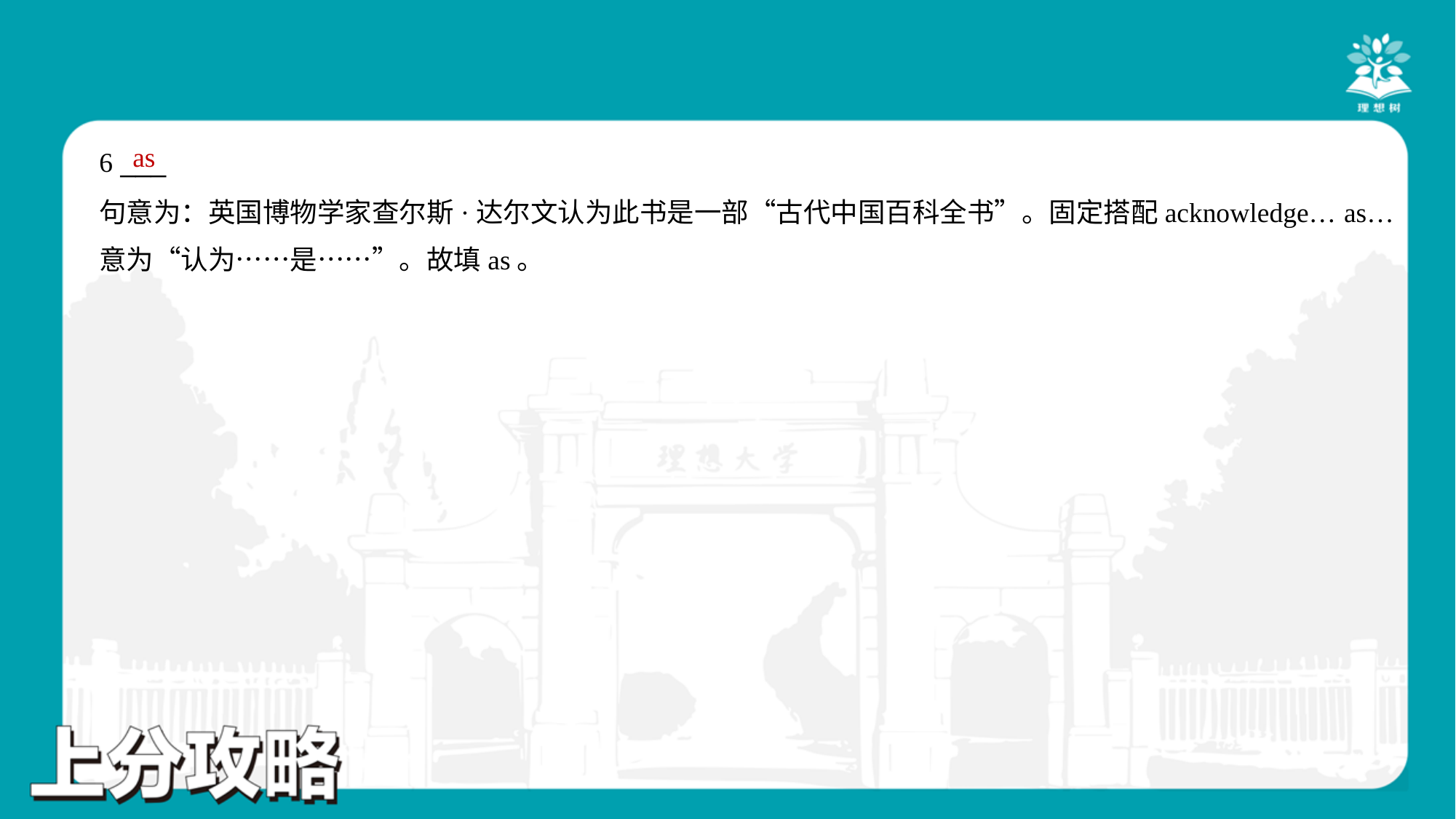

as
6 ___
句意为：英国博物学家查尔斯·达尔文认为此书是一部“古代中国百科全书”。固定搭配acknowledge… as…
意为“认为……是……”。故填as。